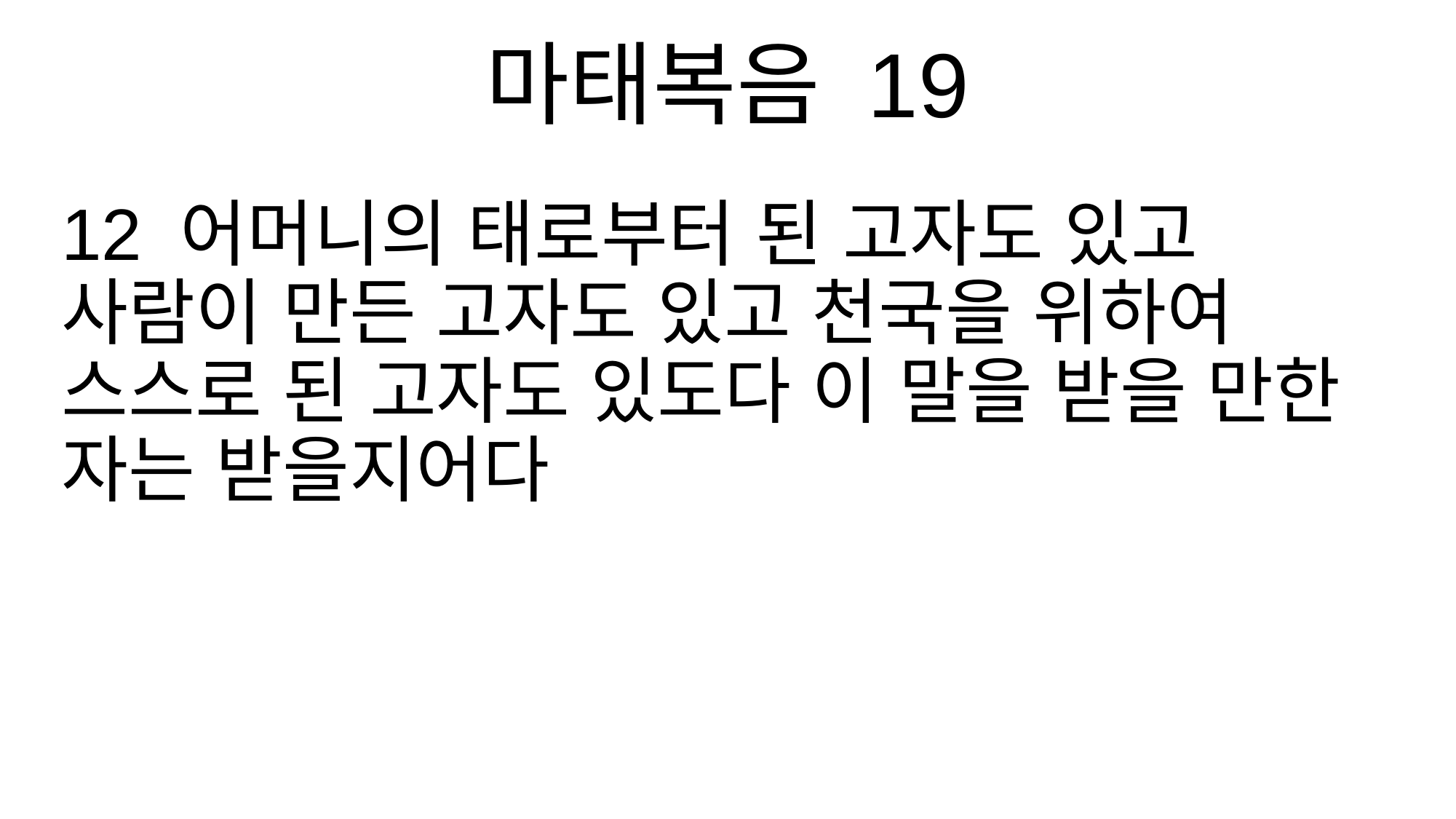

마태복음 19
12 어머니의 태로부터 된 고자도 있고 사람이 만든 고자도 있고 천국을 위하여 스스로 된 고자도 있도다 이 말을 받을 만한 자는 받을지어다